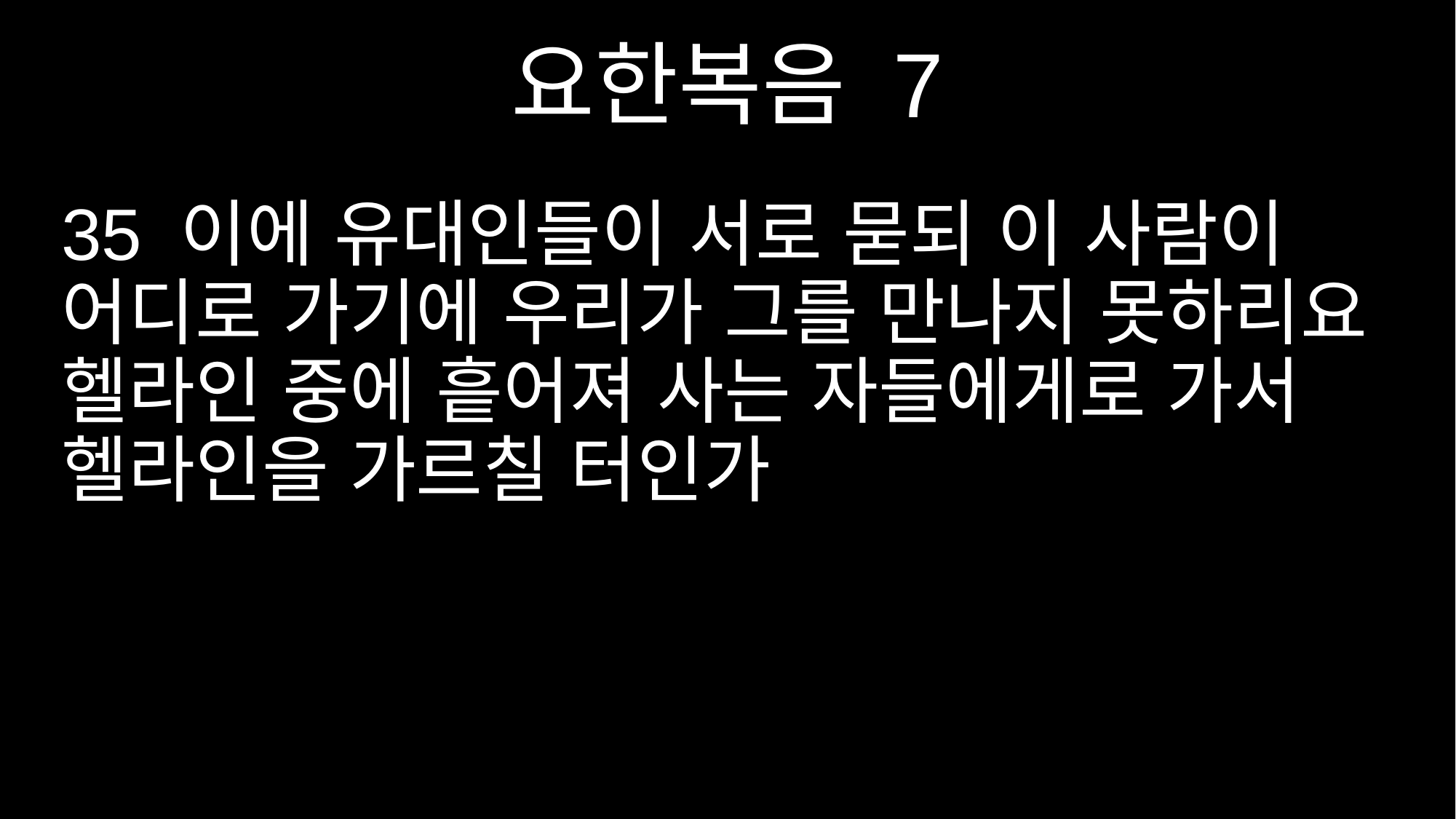

요한복음 7
35 이에 유대인들이 서로 묻되 이 사람이 어디로 가기에 우리가 그를 만나지 못하리요 헬라인 중에 흩어져 사는 자들에게로 가서 헬라인을 가르칠 터인가